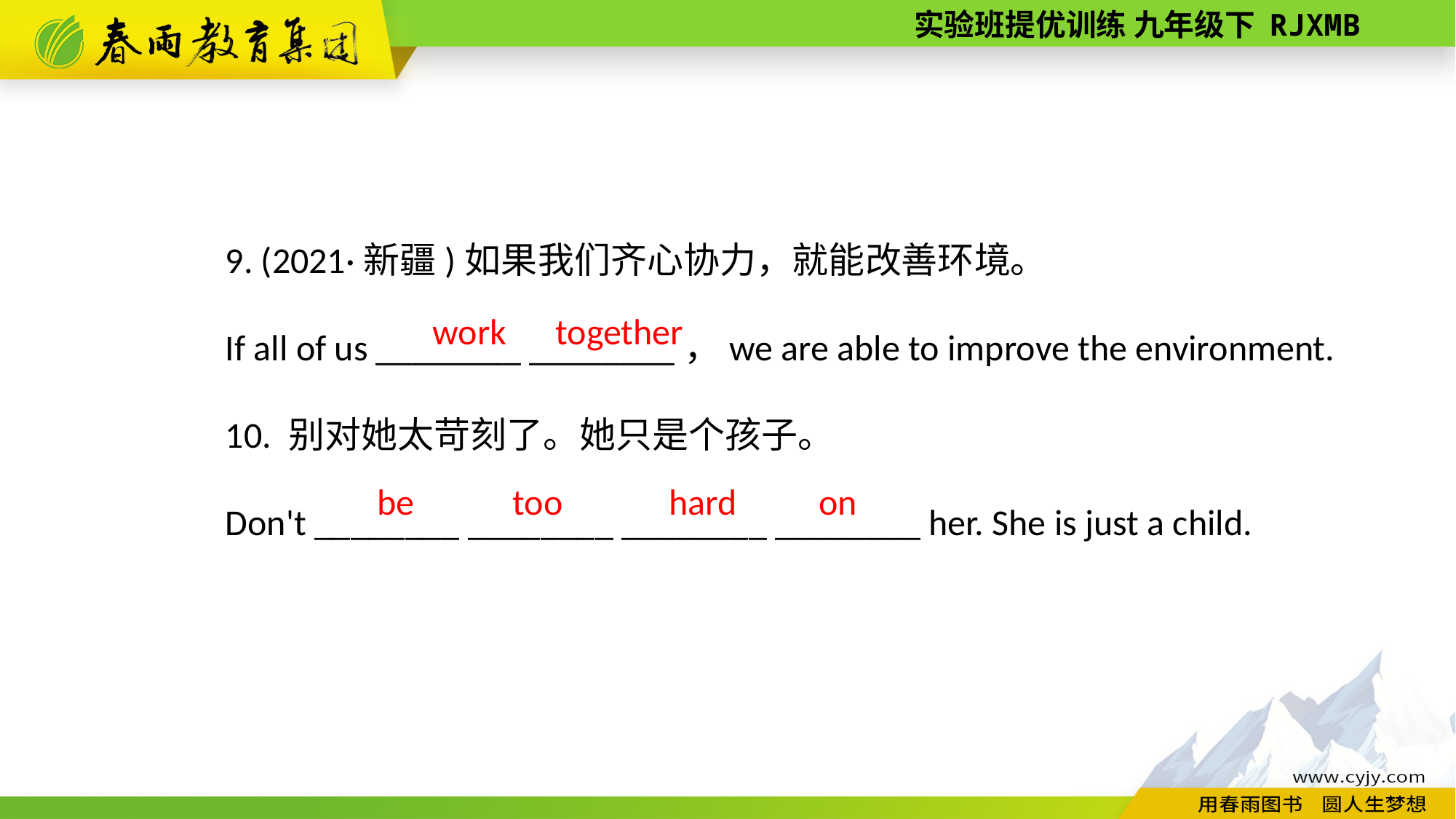

9. (2021·新疆)如果我们齐心协力，就能改善环境。
If all of us ________ ________，we are able to improve the environment.
10. 别对她太苛刻了。她只是个孩子。
Don't ________ ________ ________ ________ her. She is just a child.
work      together
be            too             hard          on